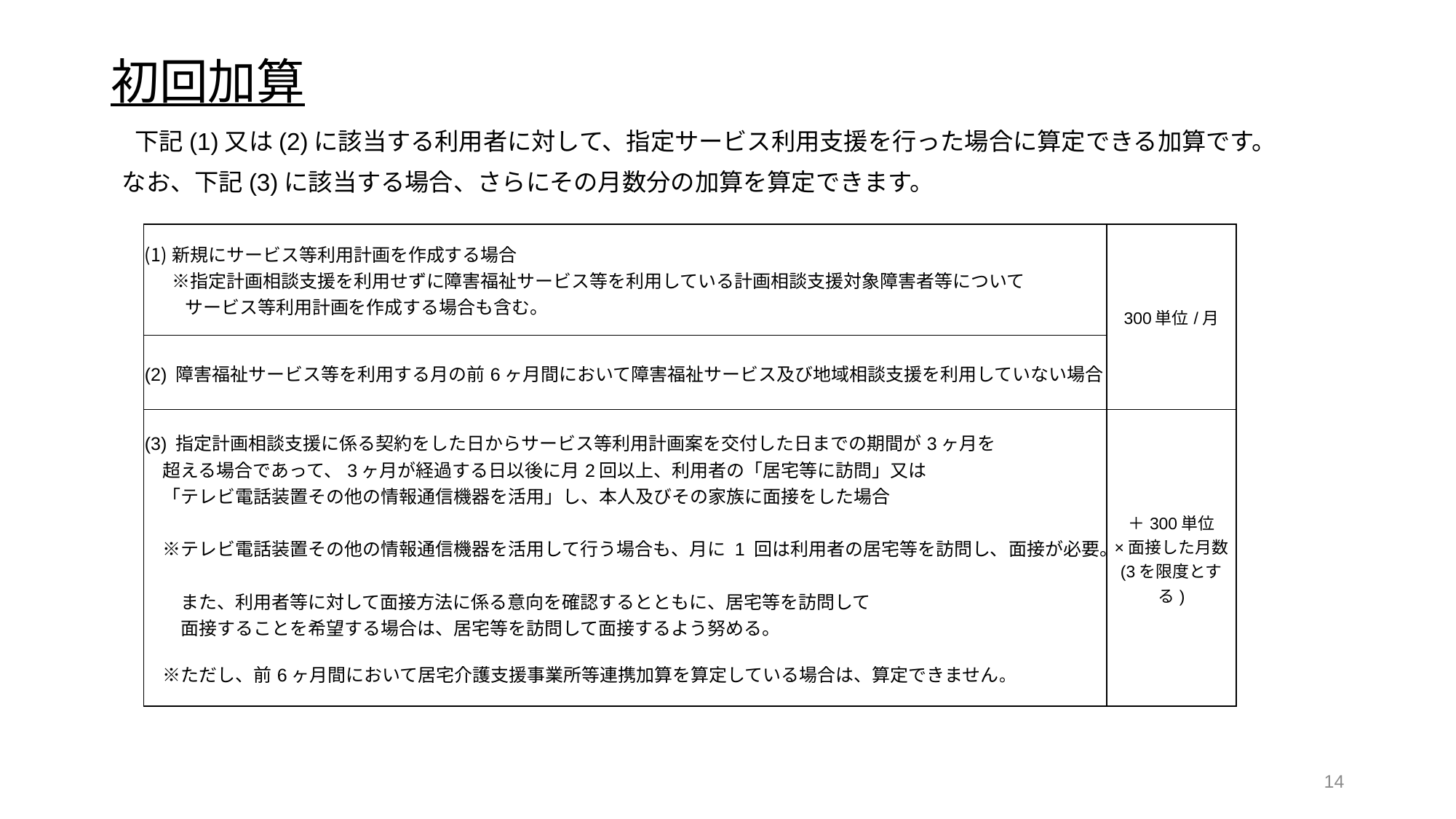

# 初回加算
　下記(1)又は(2)に該当する利用者に対して、指定サービス利用支援を行った場合に算定できる加算です。
 なお、下記(3)に該当する場合、さらにその月数分の加算を算定できます。

| 新規にサービス等利用計画を作成する場合 ※指定計画相談支援を利用せずに障害福祉サービス等を利用している計画相談支援対象障害者等について 　　 サービス等利用計画を作成する場合も含む。 | 300単位/月 |
| --- | --- |
| (2) 障害福祉サービス等を利用する月の前6ヶ月間において障害福祉サービス及び地域相談支援を利用していない場合 |  |
| (3) 指定計画相談支援に係る契約をした日からサービス等利用計画案を交付した日までの期間が3ヶ月を 　超える場合であって、3ヶ月が経過する日以後に月2回以上、利用者の「居宅等に訪問」又は 　「テレビ電話装置その他の情報通信機器を活用」し、本人及びその家族に面接をした場合 　 　※テレビ電話装置その他の情報通信機器を活用して行う場合も、月に 1 回は利用者の居宅等を訪問し、面接が必要。 　　また、利用者等に対して面接方法に係る意向を確認するとともに、居宅等を訪問して 　　面接することを希望する場合は、居宅等を訪問して面接するよう努める。 　※ただし、前6ヶ月間において居宅介護支援事業所等連携加算を算定している場合は、算定できません。 | ＋300単位 ×面接した月数 (3を限度とする) |
14